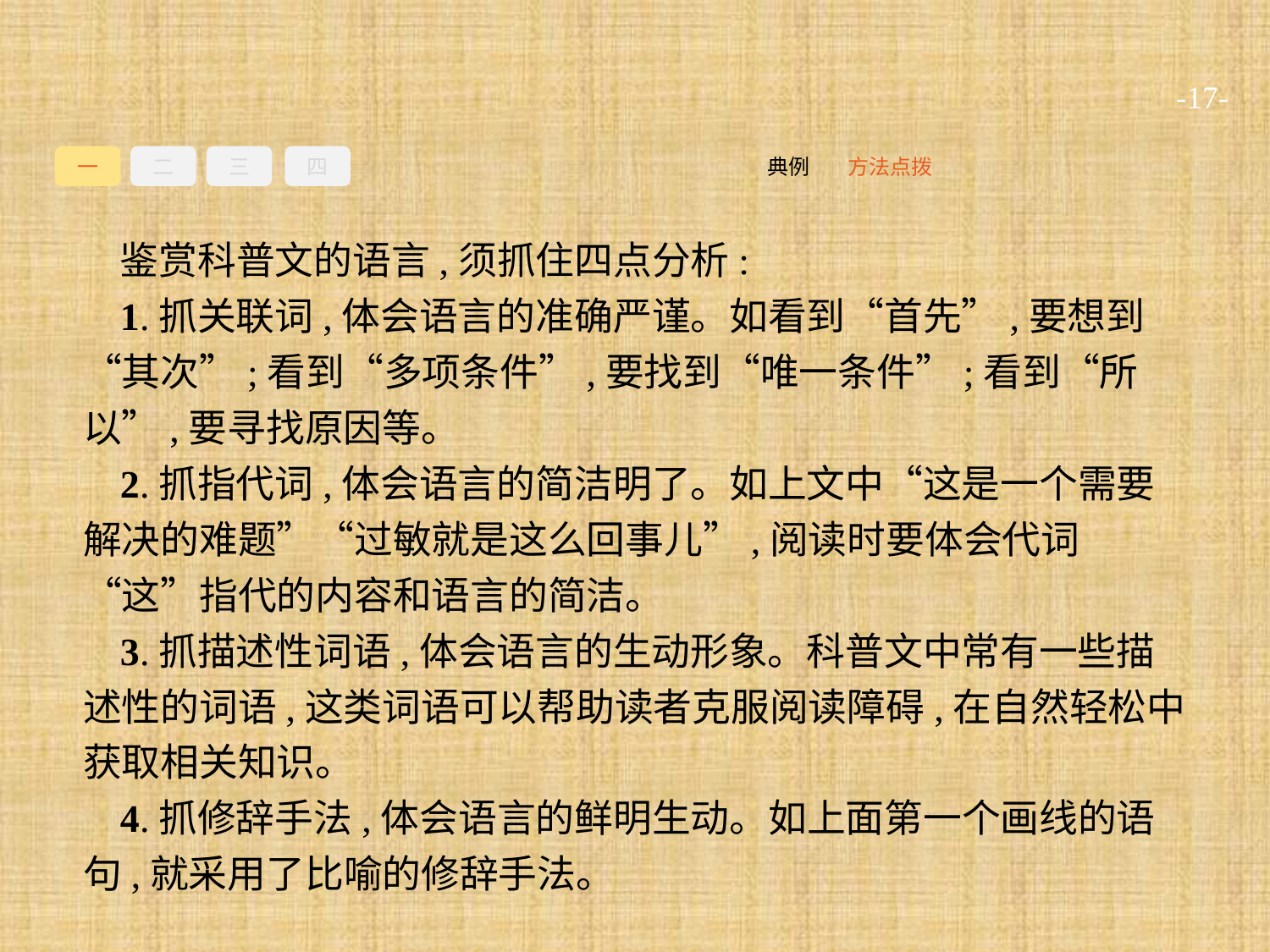

-17-
一
二
三
四
方法点拨
典例
鉴赏科普文的语言,须抓住四点分析:
1.抓关联词,体会语言的准确严谨。如看到“首先”,要想到“其次”;看到“多项条件”,要找到“唯一条件”;看到“所以”,要寻找原因等。
2.抓指代词,体会语言的简洁明了。如上文中“这是一个需要解决的难题”“过敏就是这么回事儿”,阅读时要体会代词“这”指代的内容和语言的简洁。
3.抓描述性词语,体会语言的生动形象。科普文中常有一些描述性的词语,这类词语可以帮助读者克服阅读障碍,在自然轻松中获取相关知识。
4.抓修辞手法,体会语言的鲜明生动。如上面第一个画线的语句,就采用了比喻的修辞手法。